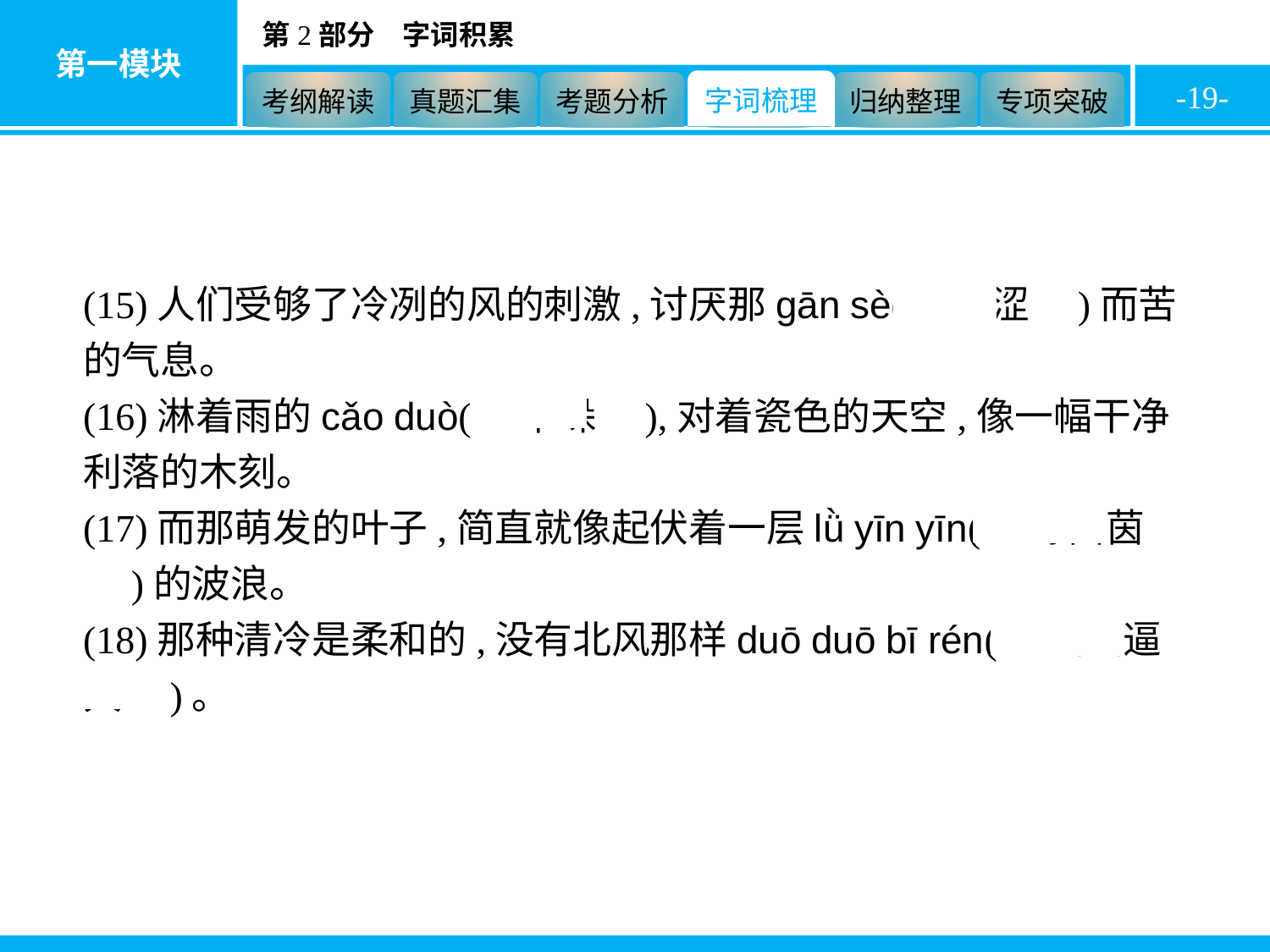

-19-
(15)人们受够了冷冽的风的刺激,讨厌那gān sè(　干涩　)而苦的气息。
(16)淋着雨的cǎo duò(　草垛　),对着瓷色的天空,像一幅干净利落的木刻。
(17)而那萌发的叶子,简直就像起伏着一层lǜ yīn yīn(　绿茵茵　)的波浪。
(18)那种清冷是柔和的,没有北风那样duō duō bī rén(　咄咄逼人　)。